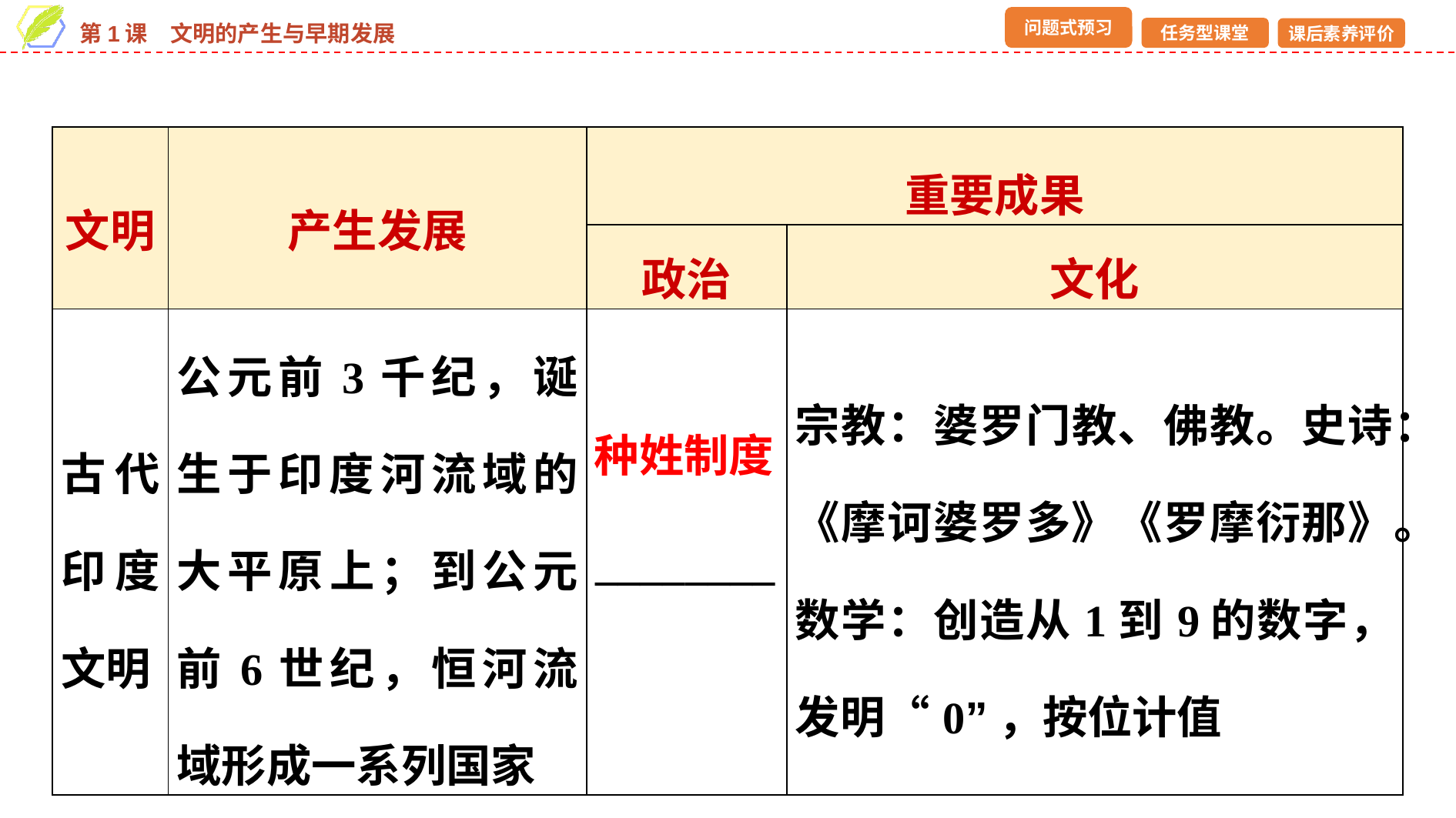

| 文明 | 产生发展 | 重要成果 |  |
| --- | --- | --- | --- |
|  |  | 政治 | 文化 |
| 古代印度文明 | 公元前3千纪，诞生于印度河流域的大平原上；到公元前6世纪，恒河流域形成一系列国家 | \_\_\_\_\_\_\_\_ | 宗教：婆罗门教、佛教。史诗：《摩诃婆罗多》《罗摩衍那》。数学：创造从1到9的数字，发明“0”，按位计值 |
种姓制度